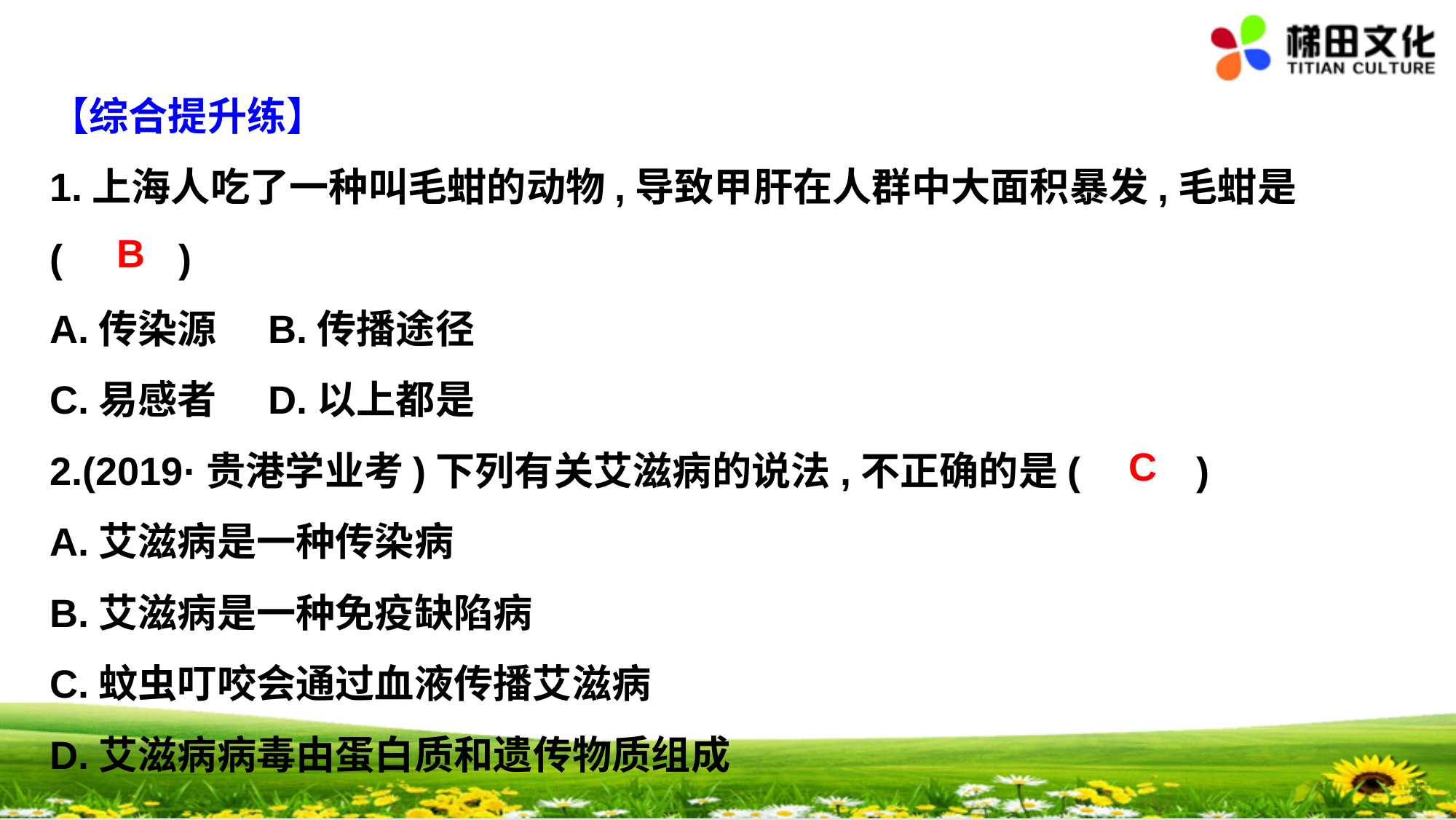

【综合提升练】
1.上海人吃了一种叫毛蚶的动物,导致甲肝在人群中大面积暴发,毛蚶是
(　  　)
A.传染源	B.传播途径
C.易感者	D.以上都是
2.(2019·贵港学业考)下列有关艾滋病的说法,不正确的是(　  　)
A.艾滋病是一种传染病
B.艾滋病是一种免疫缺陷病
C.蚊虫叮咬会通过血液传播艾滋病
D.艾滋病病毒由蛋白质和遗传物质组成
B
C